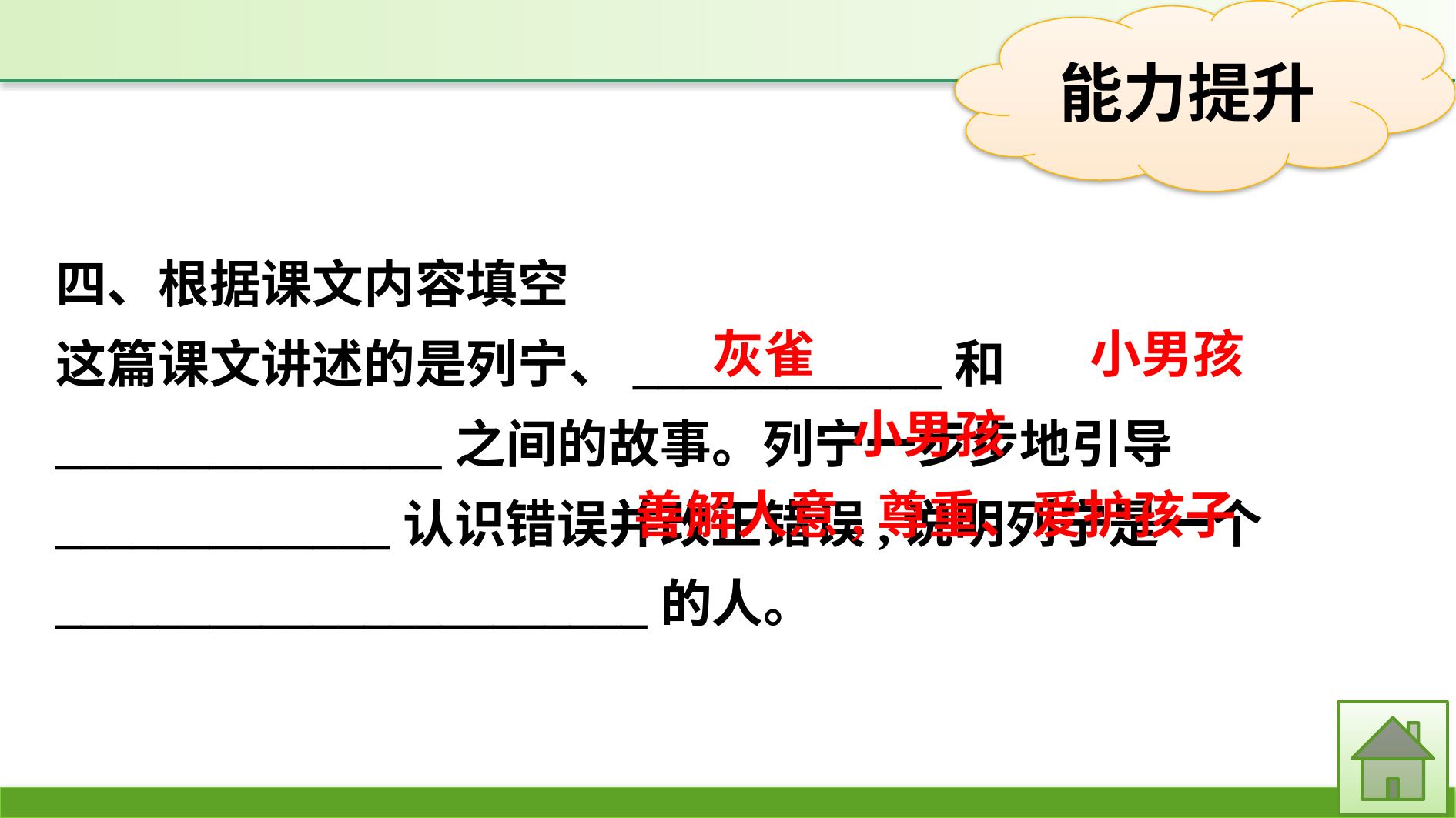

四、根据课文内容填空
这篇课文讲述的是列宁、____________和_______________之间的故事。列宁一步步地引导_____________认识错误并改正错误,说明列宁是一个_______________________的人。
灰雀
小男孩
小男孩
善解人意,尊重、爱护孩子